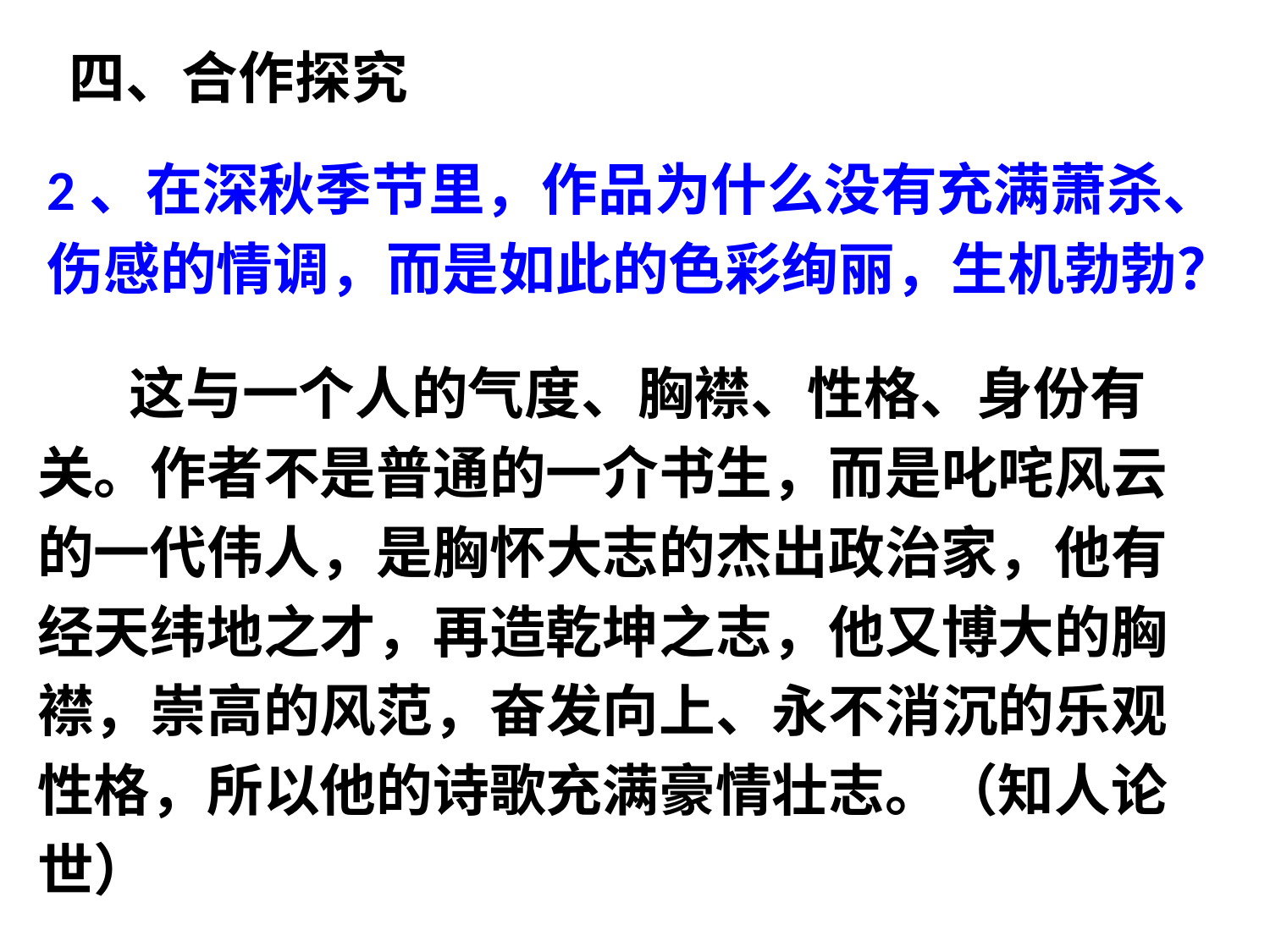

四、合作探究
2、在深秋季节里，作品为什么没有充满萧杀、伤感的情调，而是如此的色彩绚丽，生机勃勃？
     这与一个人的气度、胸襟、性格、身份有关。作者不是普通的一介书生，而是叱咤风云的一代伟人，是胸怀大志的杰出政治家，他有经天纬地之才，再造乾坤之志，他又博大的胸襟，崇高的风范，奋发向上、永不消沉的乐观性格，所以他的诗歌充满豪情壮志。（知人论世）